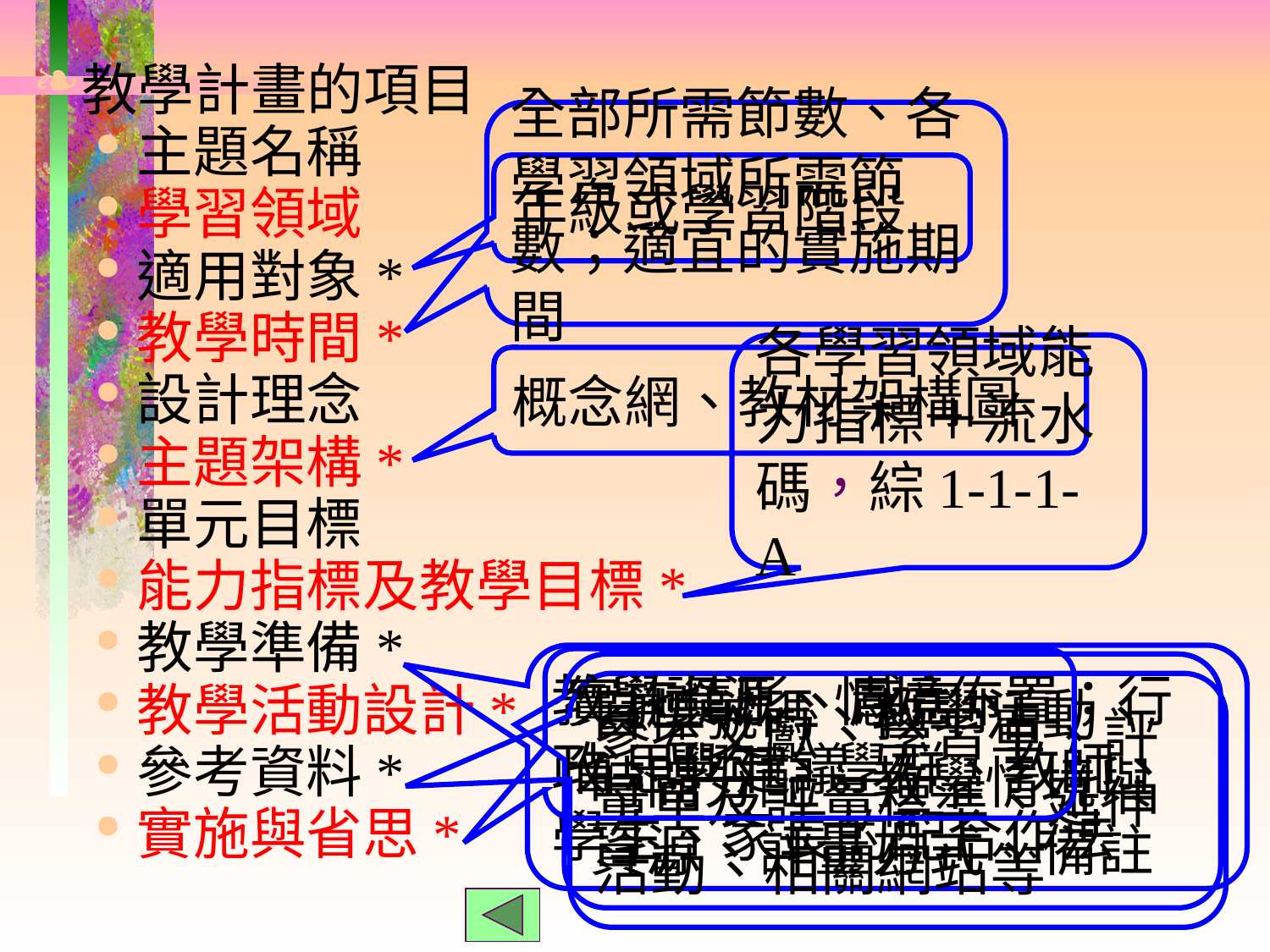

教學計畫的項目
主題名稱
學習領域
適用對象*
教學時間*
設計理念
主題架構*
單元目標
能力指標及教學目標*
教學準備*
教學活動設計*
參考資料*
實施與省思*
全部所需節數、各學習領域所需節數；適宜的實施期間
年級或學習階段
各學習領域能力指標＋流水碼，綜1-1-1-A
概念網、教材架構圖
教學資源、情境佈置；行政、學年、學群、教師、學生、家長的配合作法
實施情形、感言、省思與建議
目標號碼、教學活動、時間分配、教學情境與資源、評量方式、備註
參考文獻、學習單、評量單及評量標準、延伸活動、相關網站等